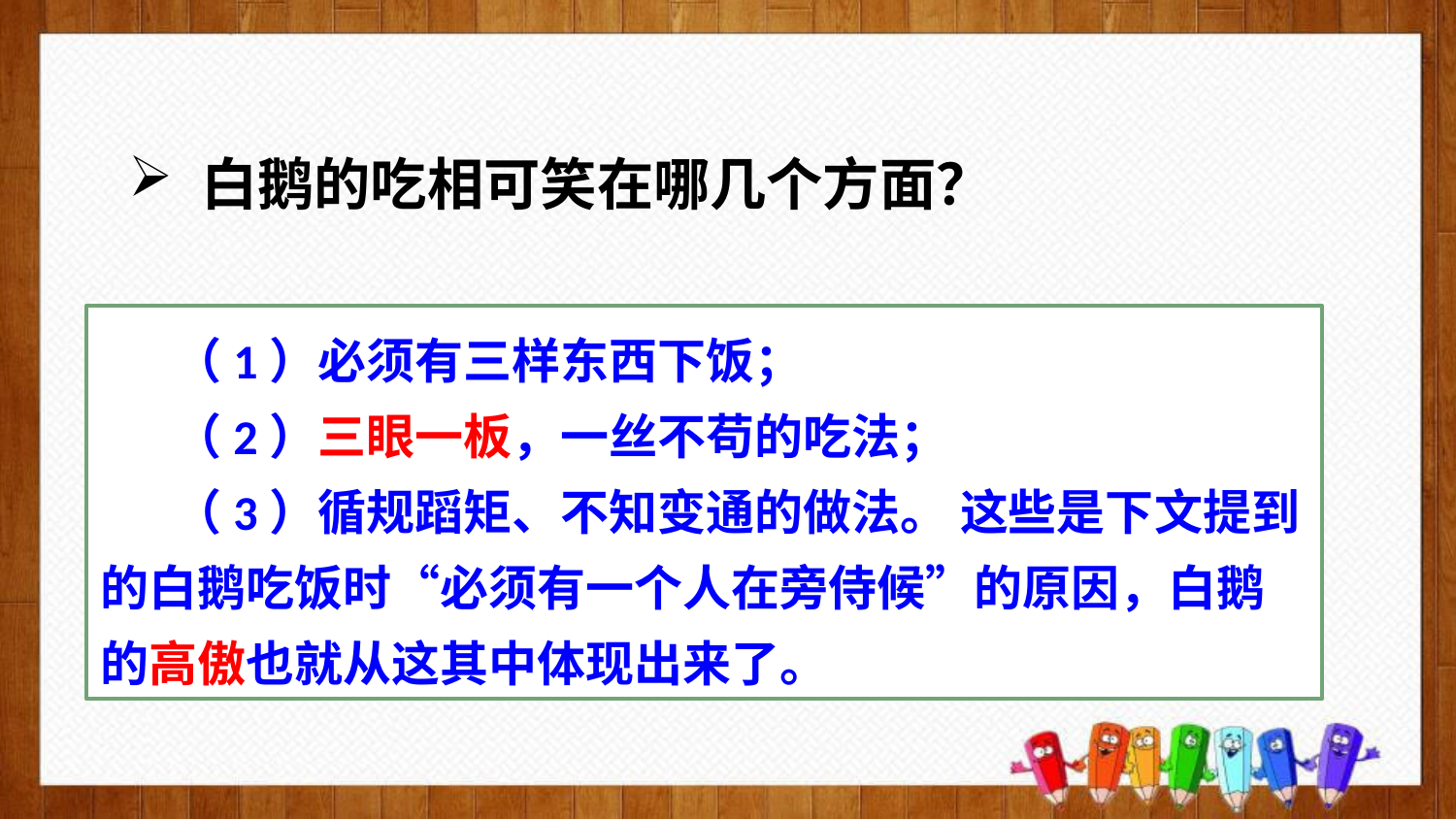

白鹅的吃相可笑在哪几个方面？
（1）必须有三样东西下饭；
（2）三眼一板，一丝不苟的吃法；
（3）循规蹈矩、不知变通的做法。 这些是下文提到的白鹅吃饭时“必须有一个人在旁侍候”的原因，白鹅的高傲也就从这其中体现出来了。